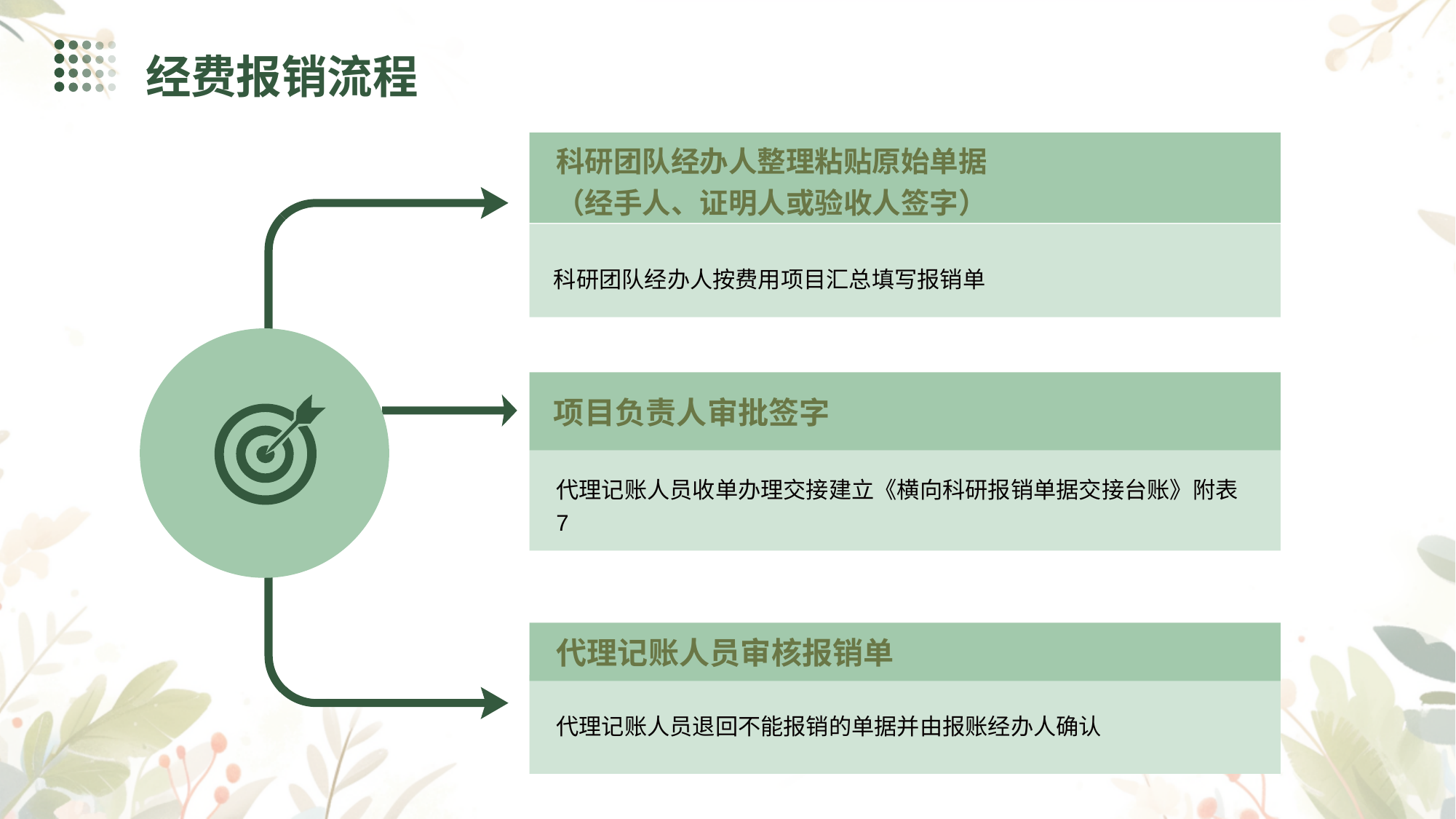

经费报销流程

科研团队经办人整理粘贴原始单据
（经手人、证明人或验收人签字）

科研团队经办人按费用项目汇总填写报销单

项目负责人审批签字

代理记账人员收单办理交接建立《横向科研报销单据交接台账》附表7

代理记账人员审核报销单

代理记账人员退回不能报销的单据并由报账经办人确认